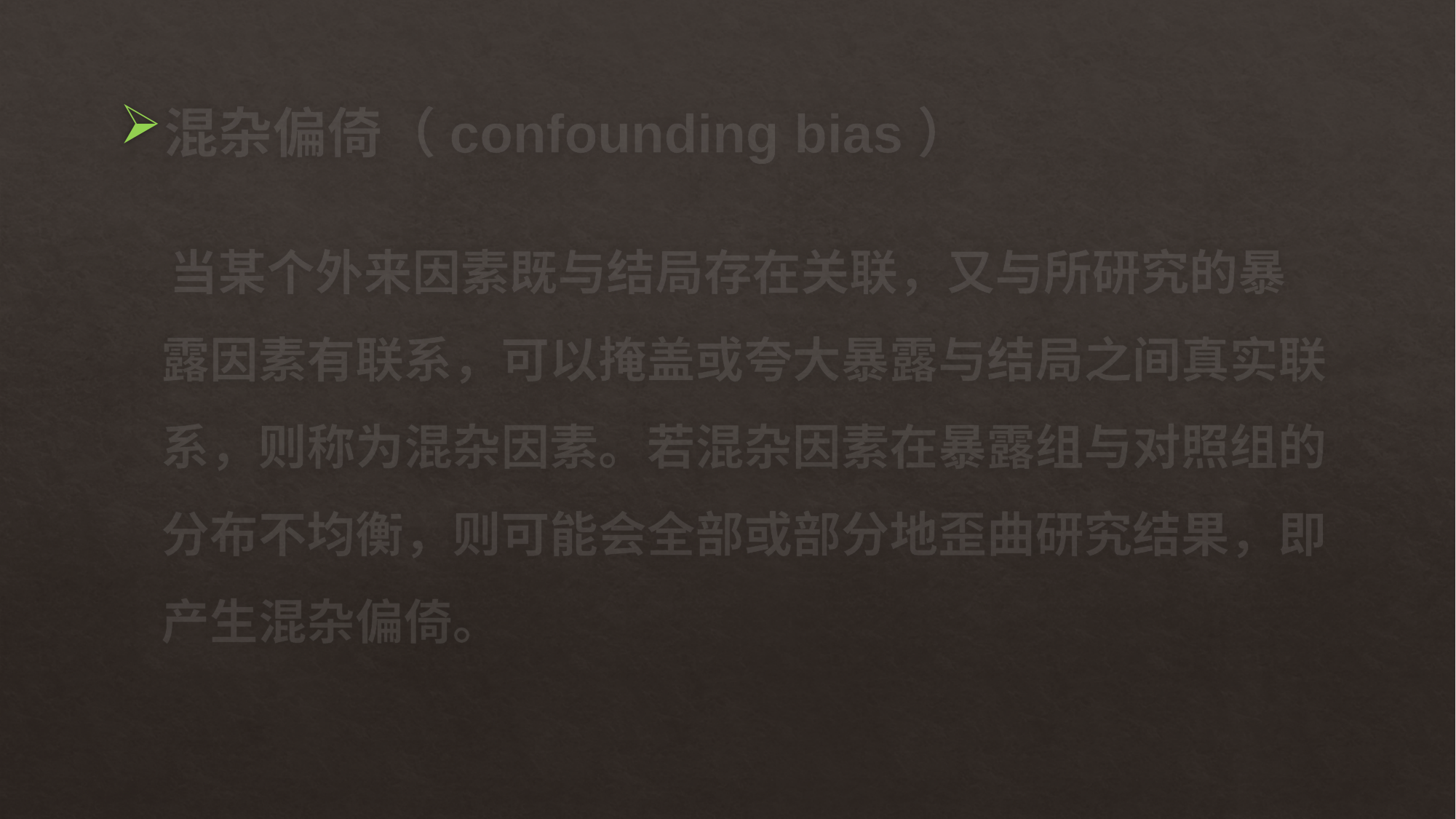

# 混杂偏倚（confounding bias）
   当某个外来因素既与结局存在关联，又与所研究的暴露因素有联系，可以掩盖或夸大暴露与结局之间真实联系，则称为混杂因素。若混杂因素在暴露组与对照组的分布不均衡，则可能会全部或部分地歪曲研究结果，即产生混杂偏倚。